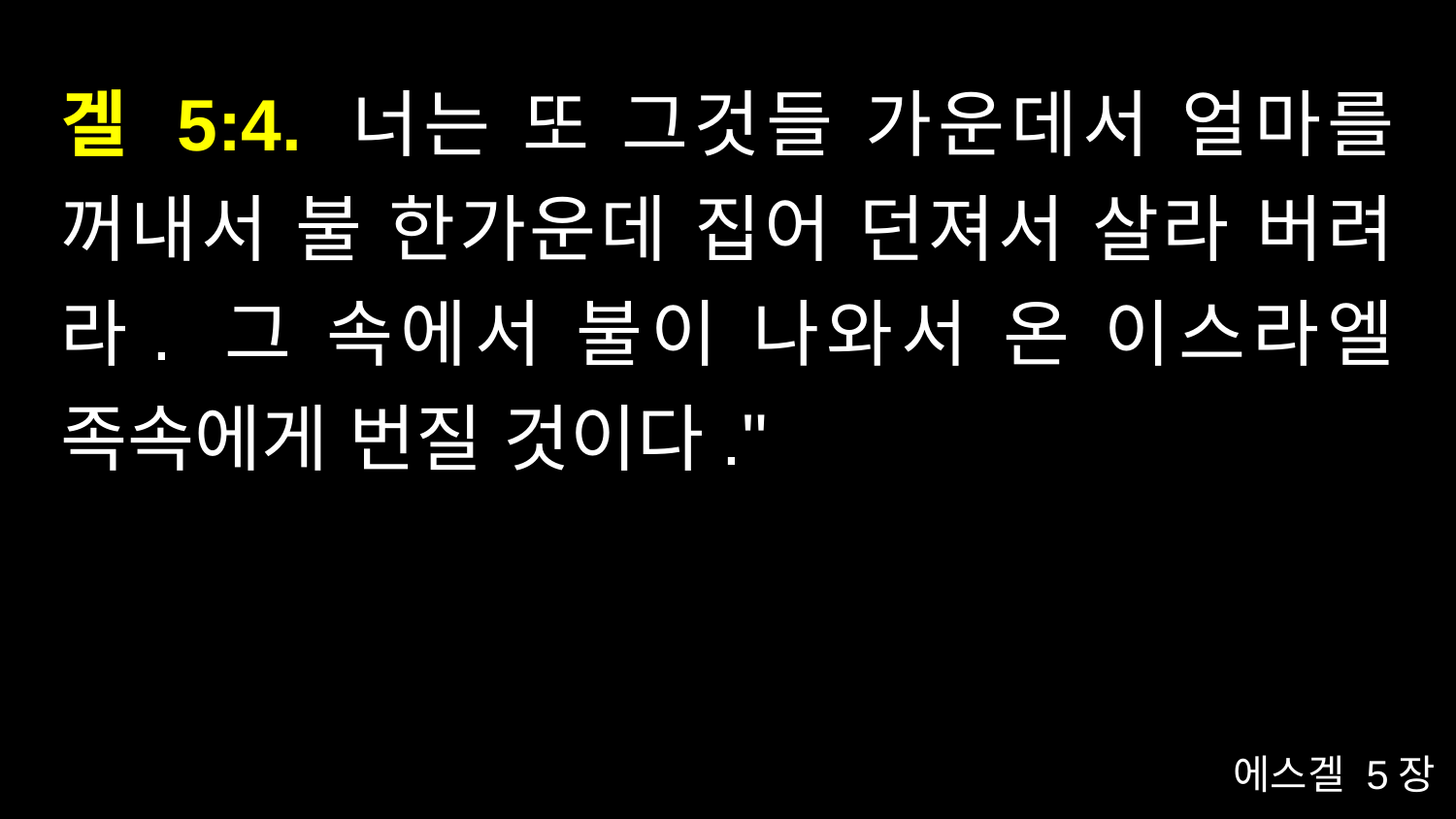

# 겔 5:4. 너는 또 그것들 가운데서 얼마를 꺼내서 불 한가운데 집어 던져서 살라 버려라. 그 속에서 불이 나와서 온 이스라엘 족속에게 번질 것이다."
에스겔 5장